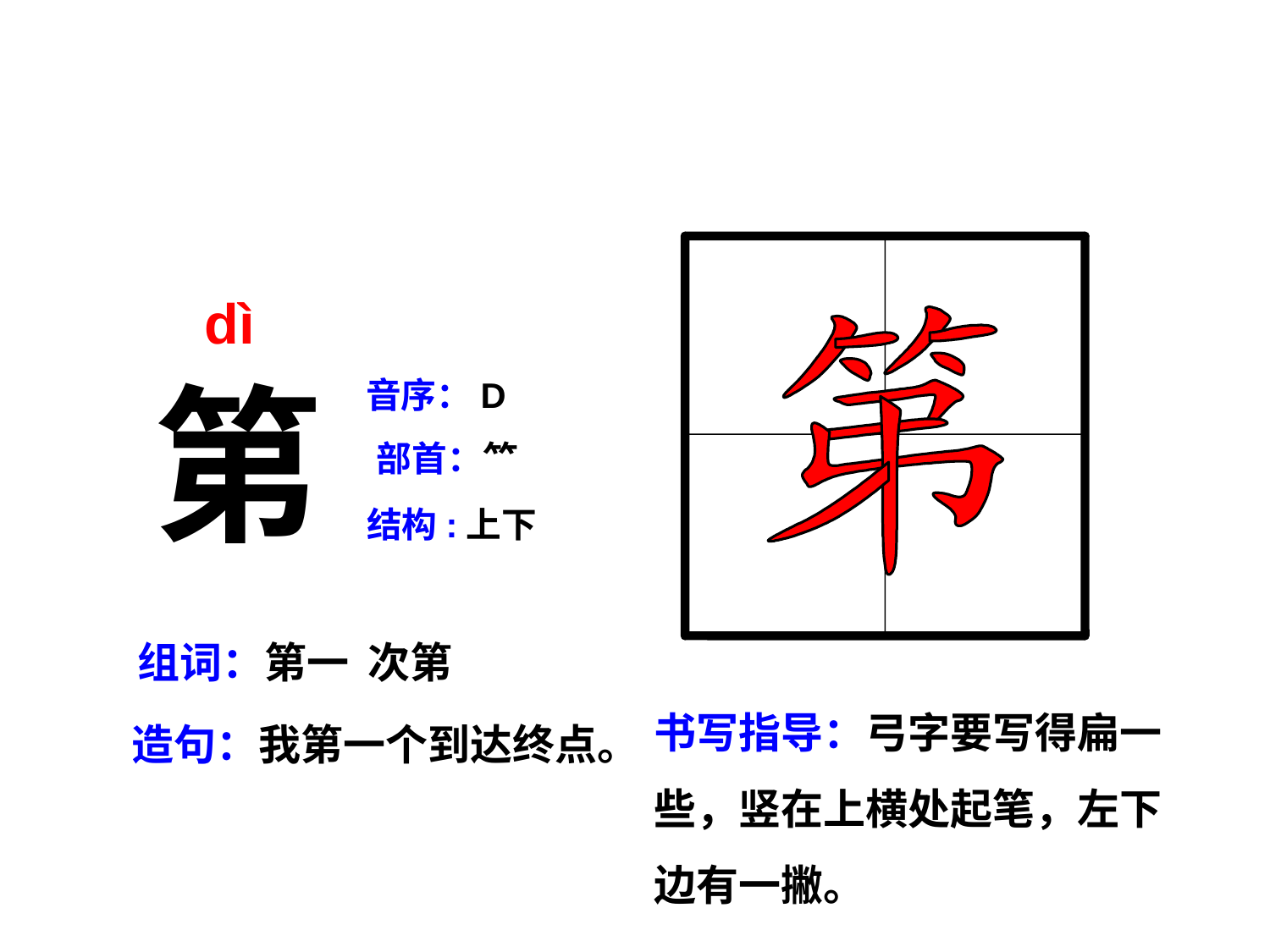

dì

第

音序：D

部首：⺮

结构:上下
组词：第一  次第
书写指导：弓字要写得扁一些，竖在上横处起笔，左下边有一撇。
造句：我第一个到达终点。